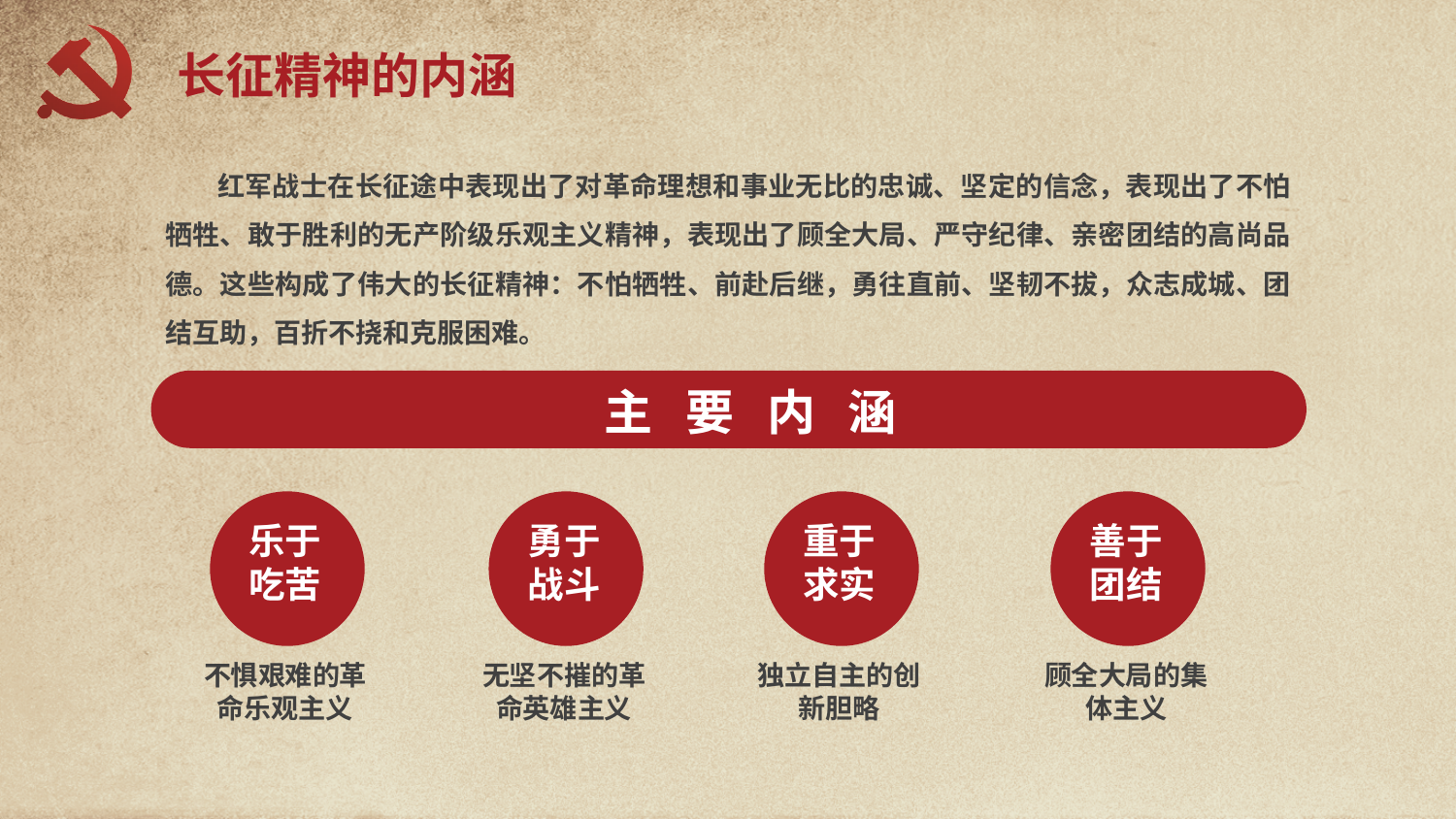

长征精神的内涵
       红军战士在长征途中表现出了对革命理想和事业无比的忠诚、坚定的信念，表现出了不怕牺牲、敢于胜利的无产阶级乐观主义精神，表现出了顾全大局、严守纪律、亲密团结的高尚品德。这些构成了伟大的长征精神：不怕牺牲、前赴后继，勇往直前、坚韧不拔，众志成城、团结互助，百折不挠和克服困难。

主   要   内   涵

乐于吃苦

勇于战斗

重于求实

善于团结
不惧艰难的革命乐观主义
无坚不摧的革命英雄主义
独立自主的创新胆略
顾全大局的集体主义